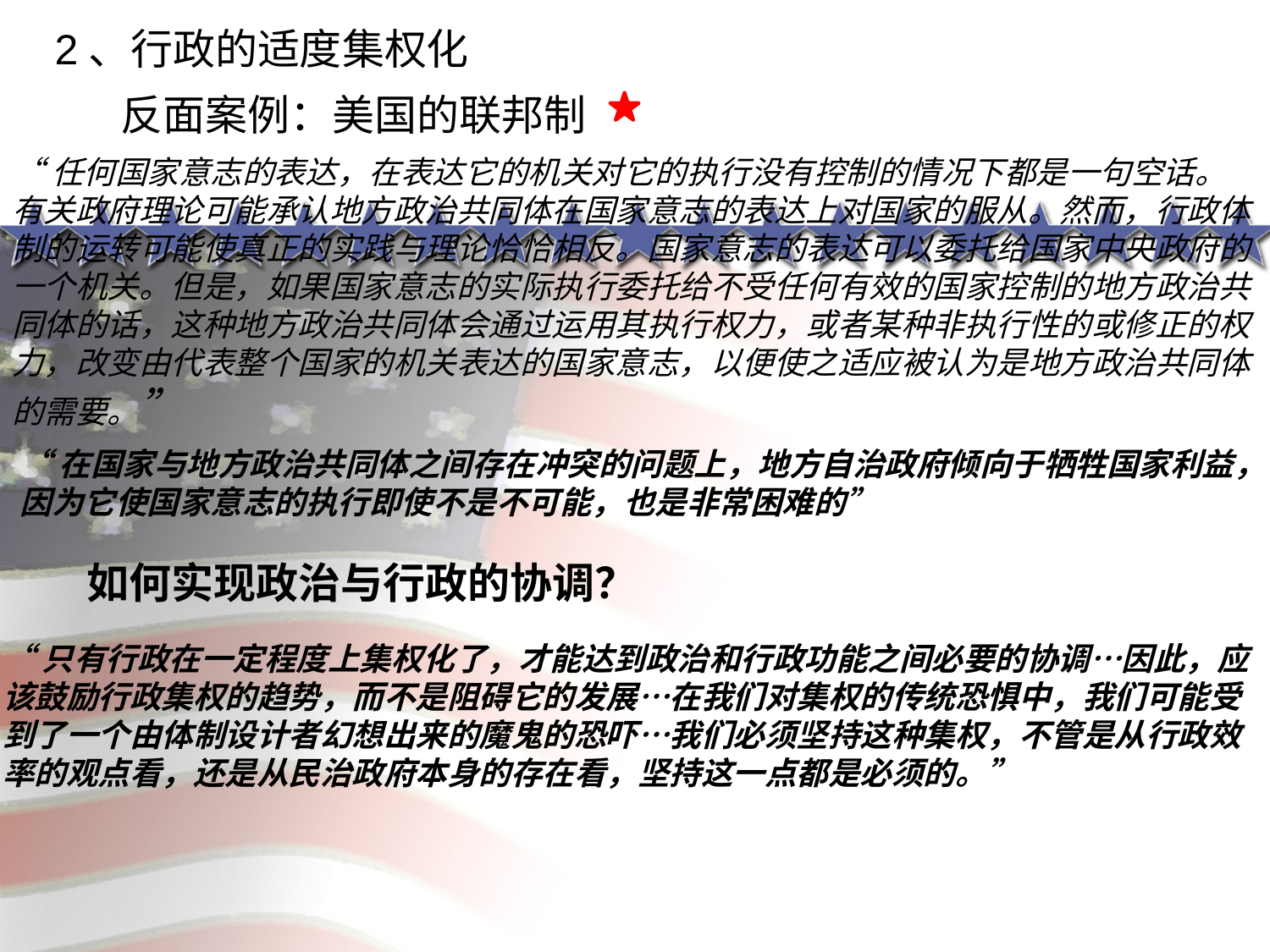

2、行政的适度集权化

反面案例：美国的联邦制

“任何国家意志的表达，在表达它的机关对它的执行没有控制的情况下都是一句空话。有关政府理论可能承认地方政治共同体在国家意志的表达上对国家的服从。然而，行政体制的运转可能使真正的实践与理论恰恰相反。国家意志的表达可以委托给国家中央政府的一个机关。但是，如果国家意志的实际执行委托给不受任何有效的国家控制的地方政治共同体的话，这种地方政治共同体会通过运用其执行权力，或者某种非执行性的或修正的权力，改变由代表整个国家的机关表达的国家意志，以便使之适应被认为是地方政治共同体的需要。”
“在国家与地方政治共同体之间存在冲突的问题上，地方自治政府倾向于牺牲国家利益，因为它使国家意志的执行即使不是不可能，也是非常困难的”
如何实现政治与行政的协调？
“只有行政在一定程度上集权化了，才能达到政治和行政功能之间必要的协调…因此，应该鼓励行政集权的趋势，而不是阻碍它的发展…在我们对集权的传统恐惧中，我们可能受到了一个由体制设计者幻想出来的魔鬼的恐吓…我们必须坚持这种集权，不管是从行政效率的观点看，还是从民治政府本身的存在看，坚持这一点都是必须的。”